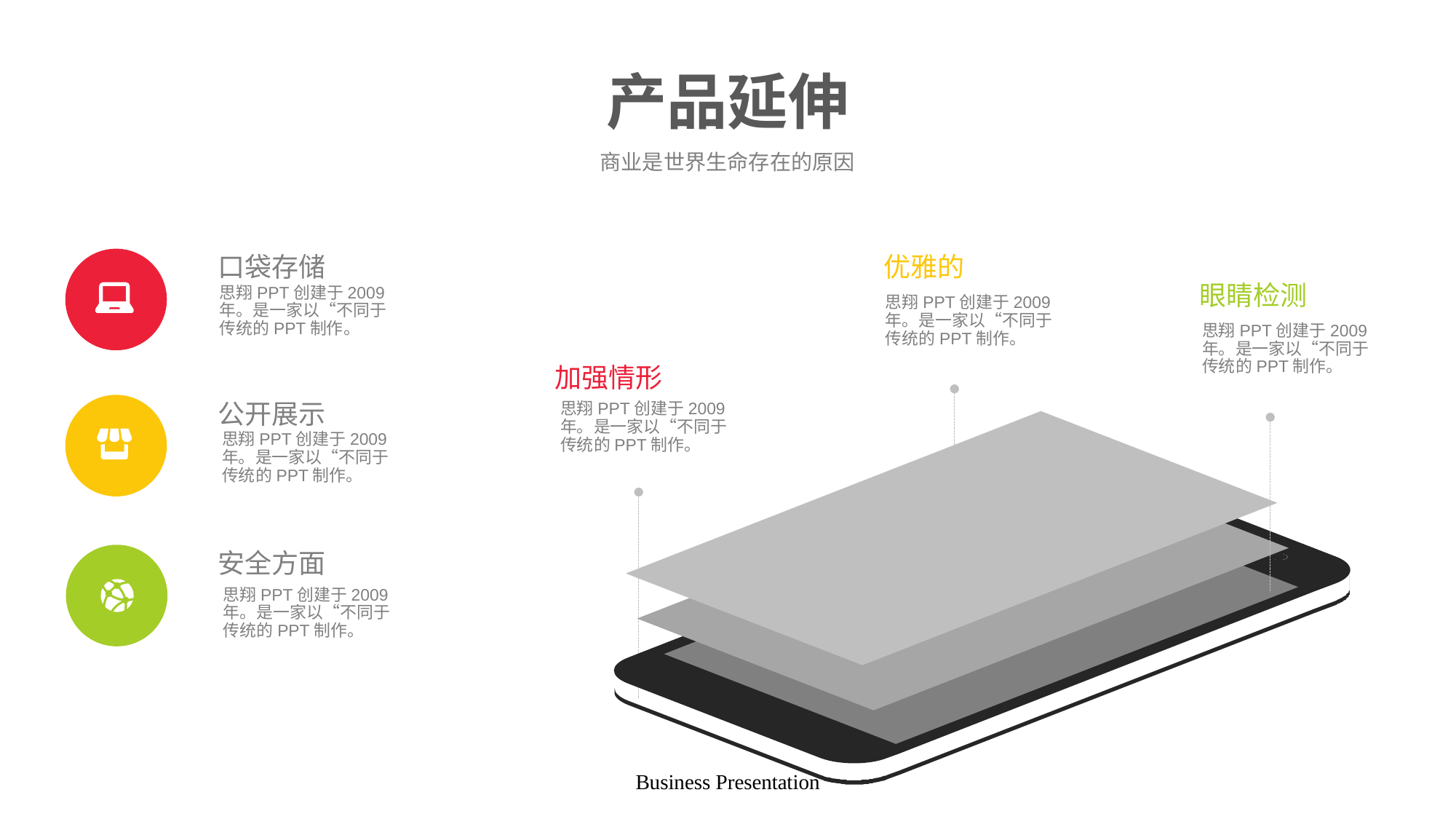

# 产品延伸
商业是世界生命存在的原因
口袋存储
优雅的

眼睛检测
思翔PPT创建于2009年。是一家以“不同于传统的PPT制作。

思翔PPT创建于2009年。是一家以“不同于传统的PPT制作。
思翔PPT创建于2009年。是一家以“不同于传统的PPT制作。
加强情形

思翔PPT创建于2009年。是一家以“不同于传统的PPT制作。
公开展示

思翔PPT创建于2009年。是一家以“不同于传统的PPT制作。

安全方面

思翔PPT创建于2009年。是一家以“不同于传统的PPT制作。
Business Presentation
35